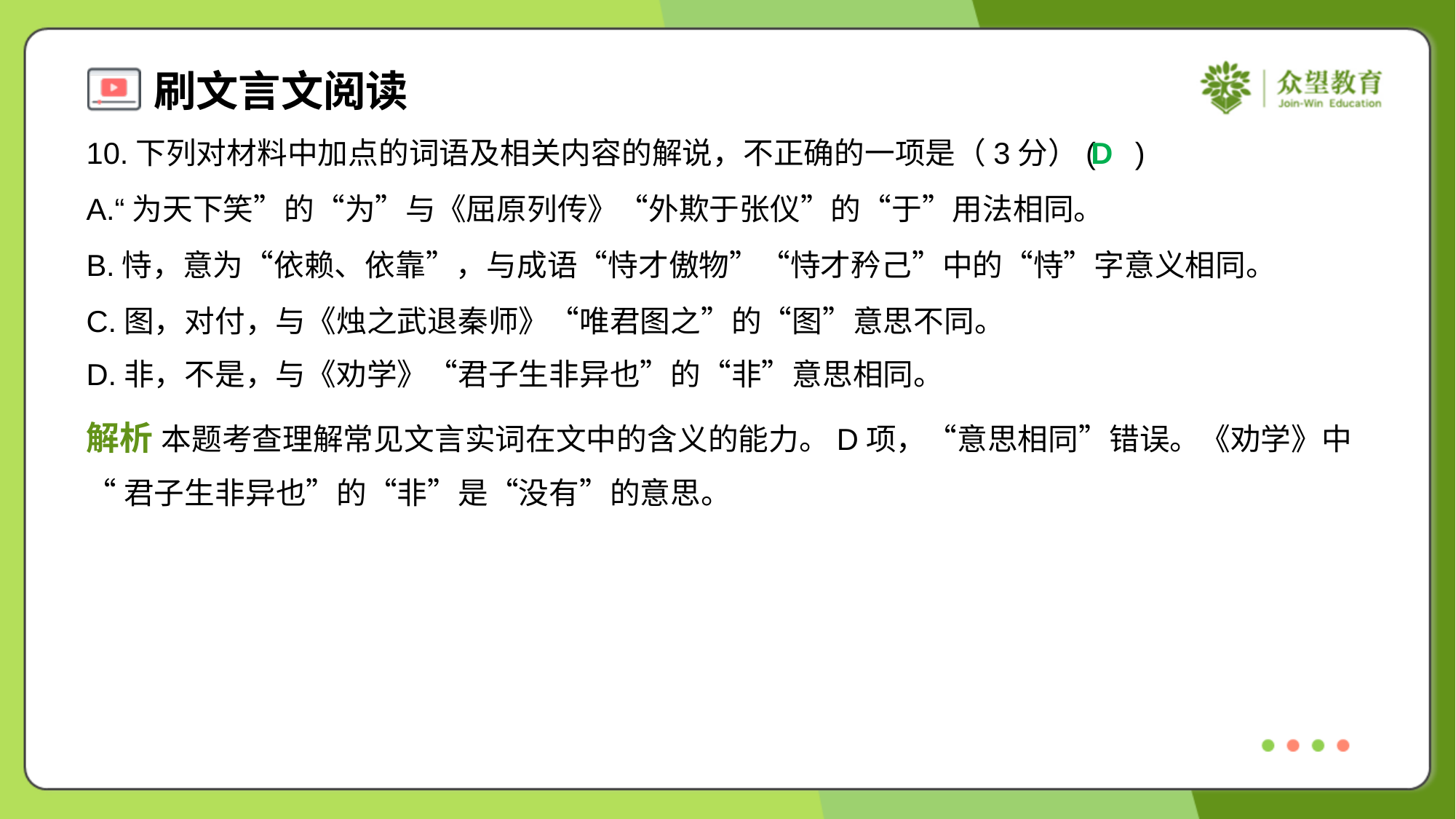

10.下列对材料中加点的词语及相关内容的解说，不正确的一项是（3分）(     )
D
A.“为天下笑”的“为”与《屈原列传》“外欺于张仪”的“于”用法相同。
B.恃，意为“依赖、依靠”，与成语“恃才傲物”“恃才矜己”中的“恃”字意义相同。
C.图，对付，与《烛之武退秦师》“唯君图之”的“图”意思不同。
D.非，不是，与《劝学》“君子生非异也”的“非”意思相同。
解析 本题考查理解常见文言实词在文中的含义的能力。D项，“意思相同”错误。《劝学》中
“君子生非异也”的“非”是“没有”的意思。